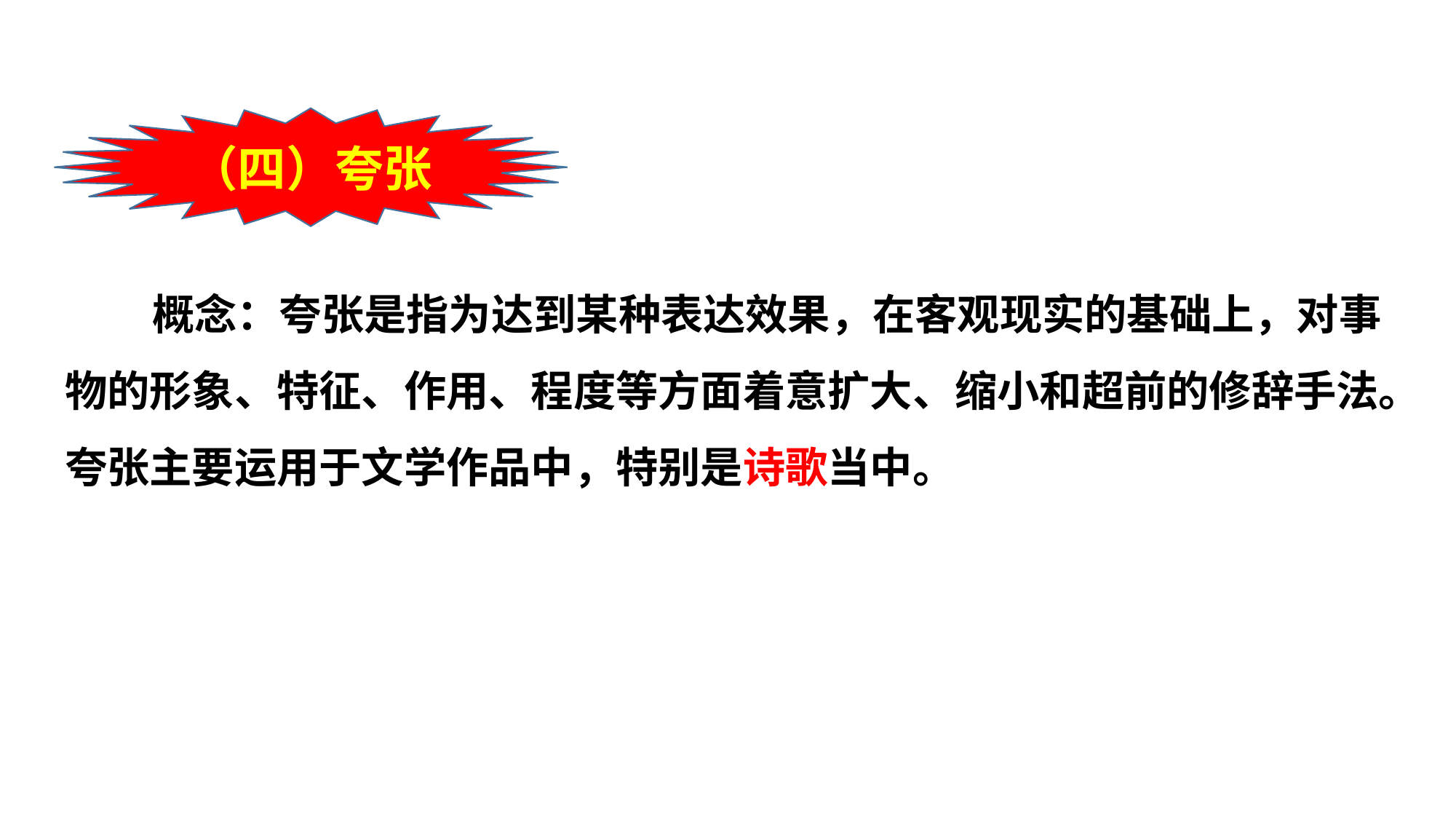

（四）夸张
        概念：夸张是指为达到某种表达效果，在客观现实的基础上，对事物的形象、特征、作用、程度等方面着意扩大、缩小和超前的修辞手法。夸张主要运用于文学作品中，特别是诗歌当中。